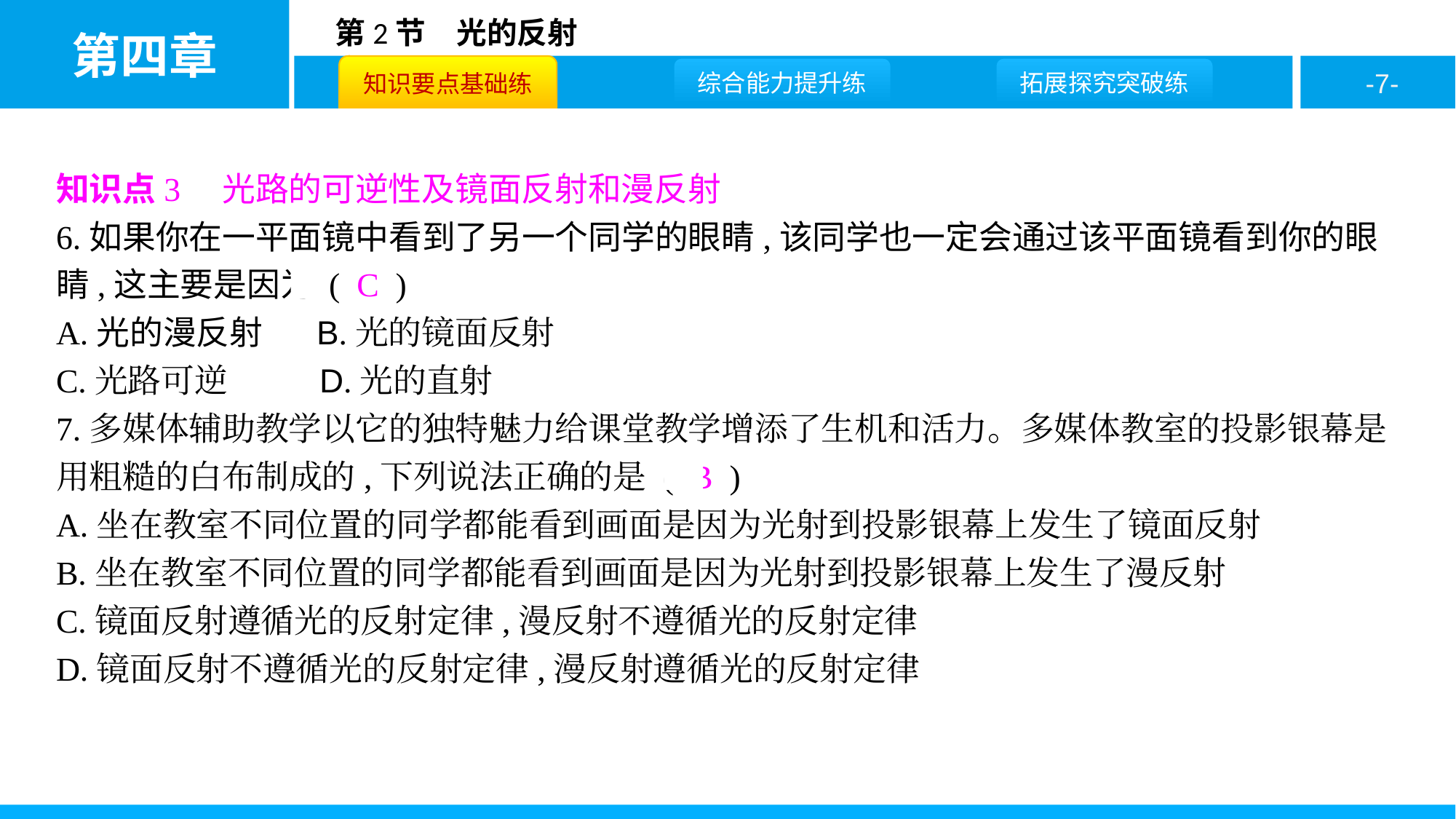

知识点3　光路的可逆性及镜面反射和漫反射
6.如果你在一平面镜中看到了另一个同学的眼睛,该同学也一定会通过该平面镜看到你的眼睛,这主要是因为 (  C  )
A.光的漫反射      B.光的镜面反射
C.光路可逆          D.光的直射
7.多媒体辅助教学以它的独特魅力给课堂教学增添了生机和活力。多媒体教室的投影银幕是用粗糙的白布制成的,下列说法正确的是 (  B  )
A.坐在教室不同位置的同学都能看到画面是因为光射到投影银幕上发生了镜面反射
B.坐在教室不同位置的同学都能看到画面是因为光射到投影银幕上发生了漫反射
C.镜面反射遵循光的反射定律,漫反射不遵循光的反射定律
D.镜面反射不遵循光的反射定律,漫反射遵循光的反射定律